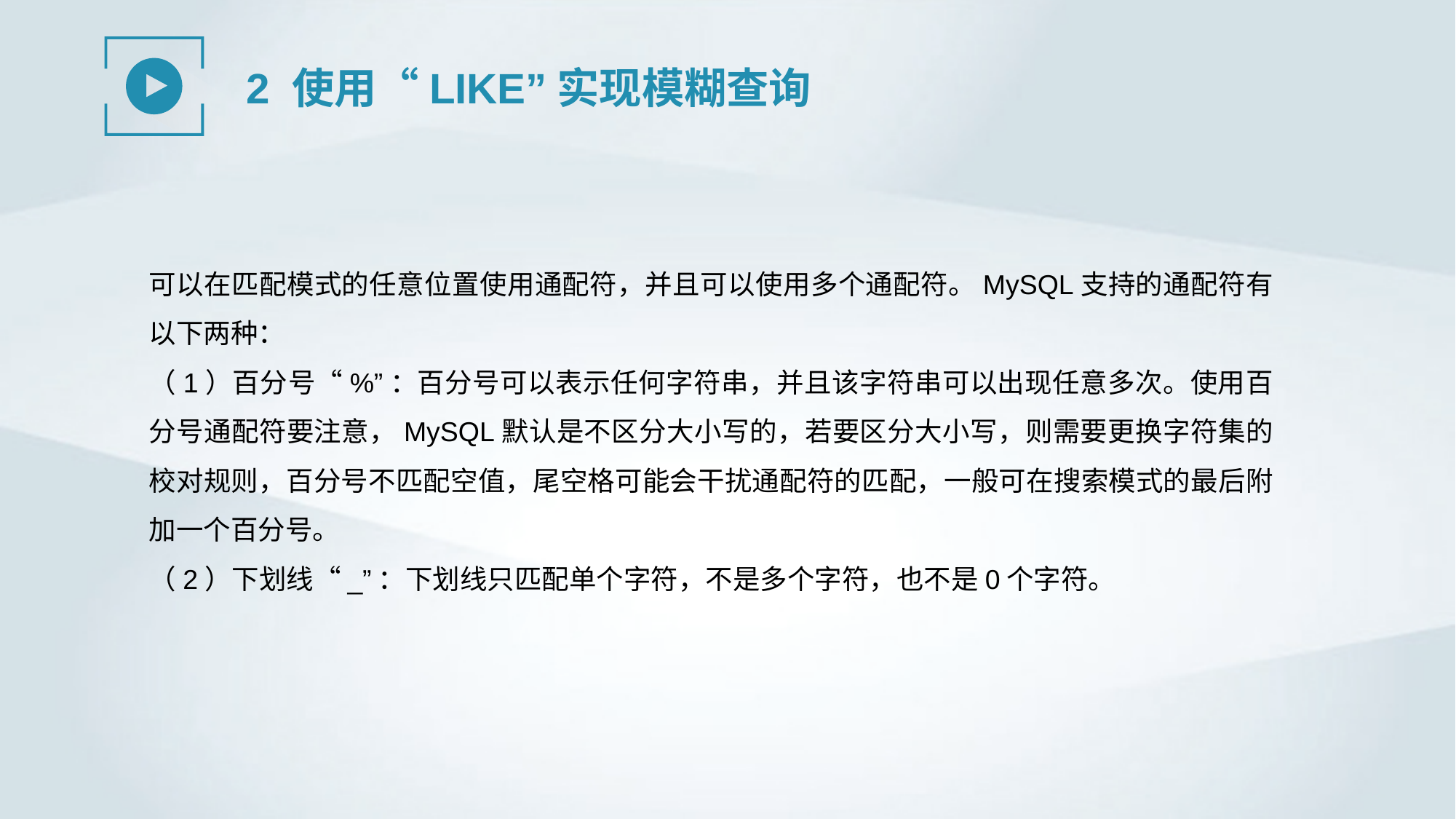

2 使用“LIKE”实现模糊查询
可以在匹配模式的任意位置使用通配符，并且可以使用多个通配符。MySQL支持的通配符有以下两种：
（1）百分号“%”：百分号可以表示任何字符串，并且该字符串可以出现任意多次。使用百分号通配符要注意，MySQL默认是不区分大小写的，若要区分大小写，则需要更换字符集的校对规则，百分号不匹配空值，尾空格可能会干扰通配符的匹配，一般可在搜索模式的最后附加一个百分号。
（2）下划线“_”：下划线只匹配单个字符，不是多个字符，也不是0个字符。